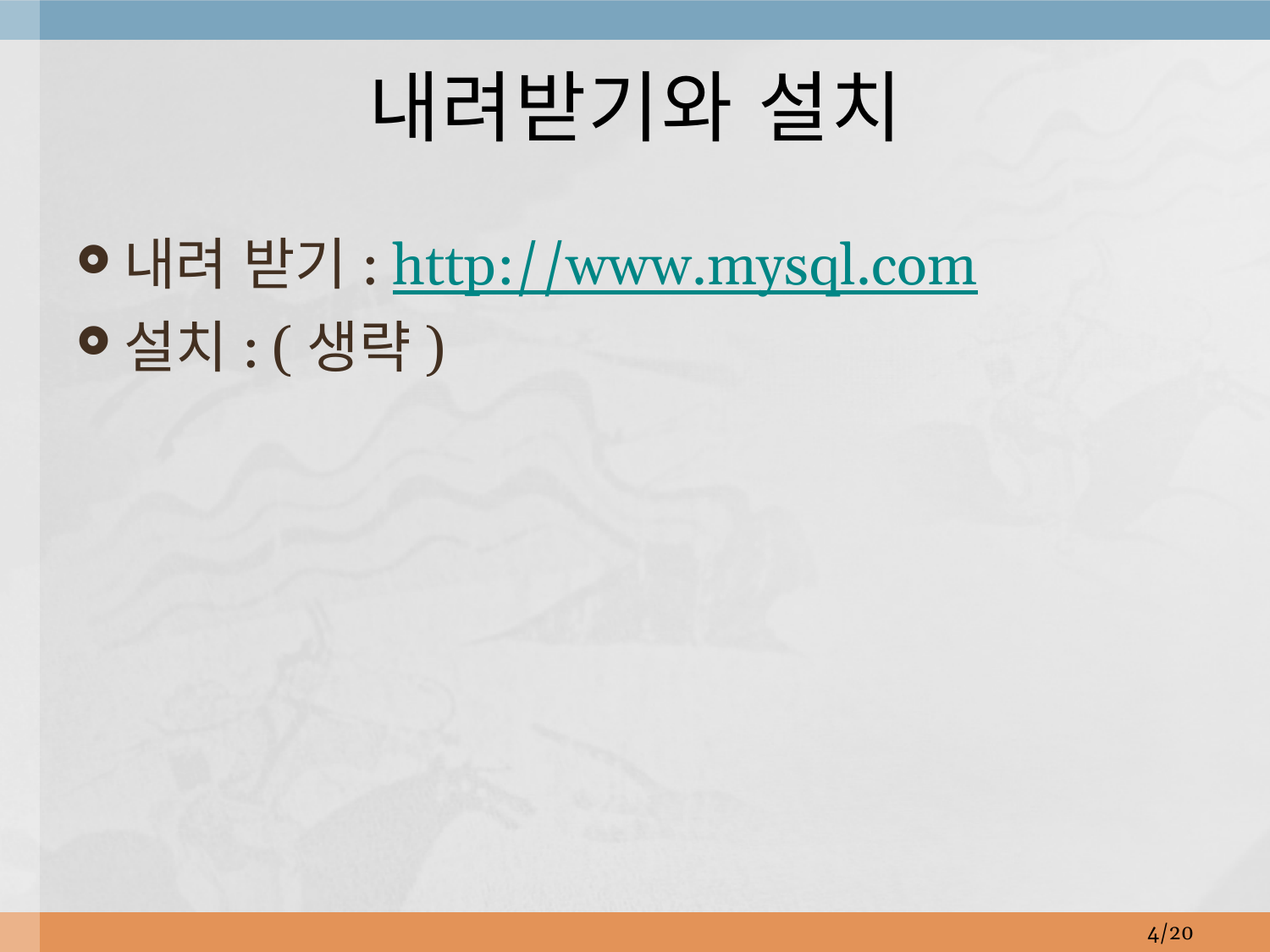

# 내려받기와 설치
내려 받기: http://www.mysql.com
설치: (생략)
4